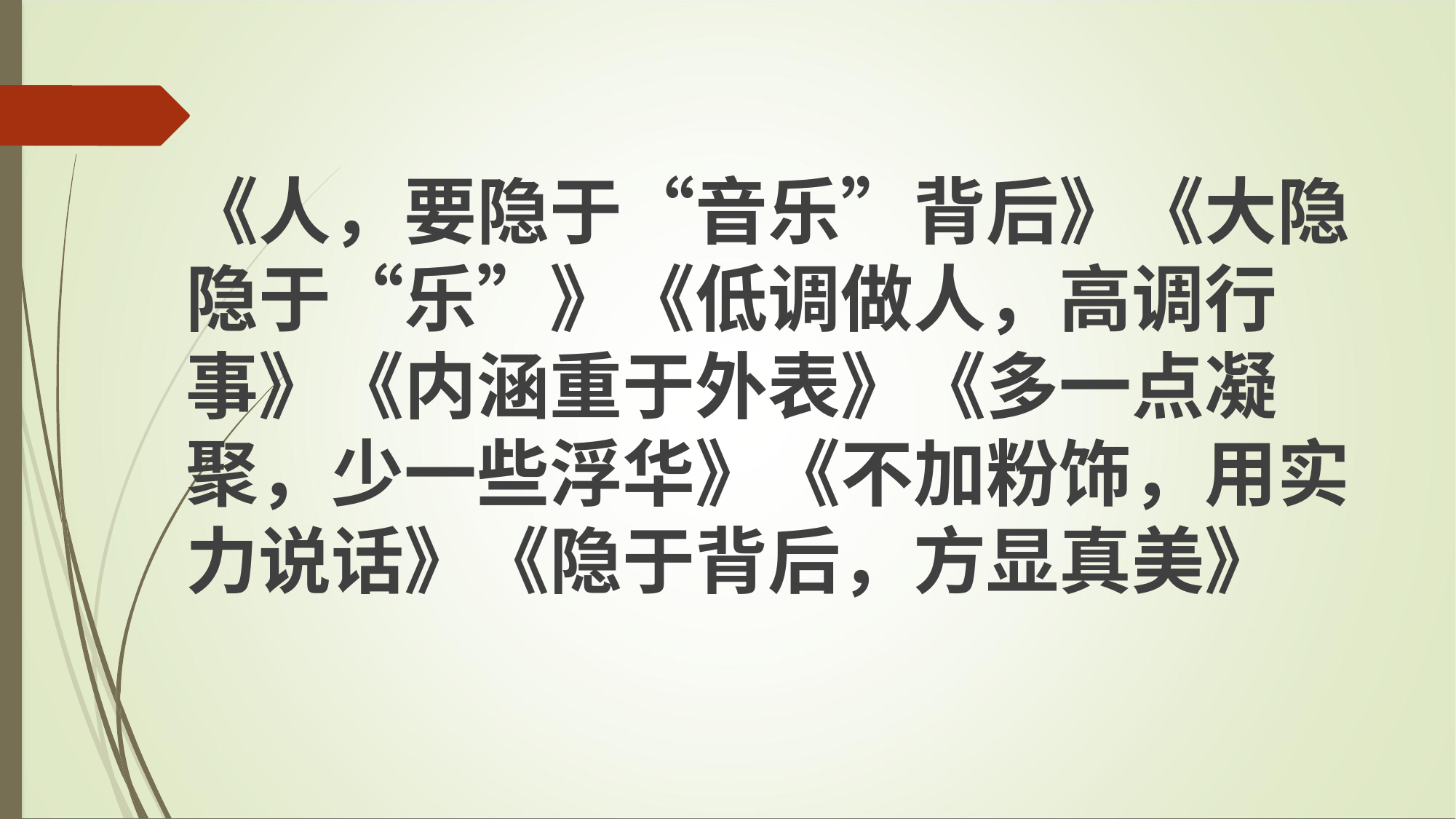

《人，要隐于“音乐”背后》《大隐隐于“乐”》《低调做人，高调行事》《内涵重于外表》《多一点凝聚，少一些浮华》《不加粉饰，用实力说话》《隐于背后，方显真美》